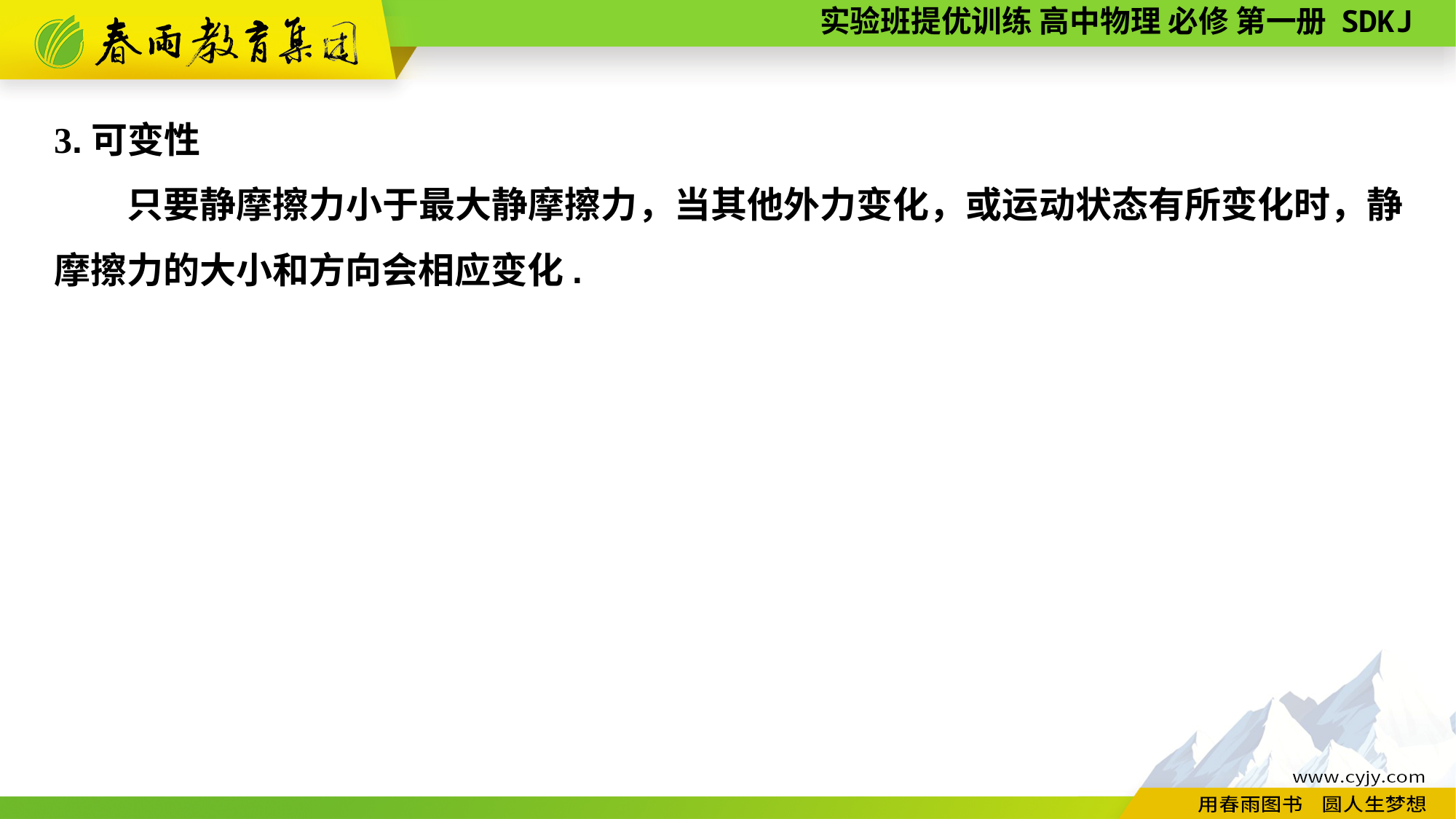

3.可变性
只要静摩擦力小于最大静摩擦力，当其他外力变化，或运动状态有所变化时，静摩擦力的大小和方向会相应变化.